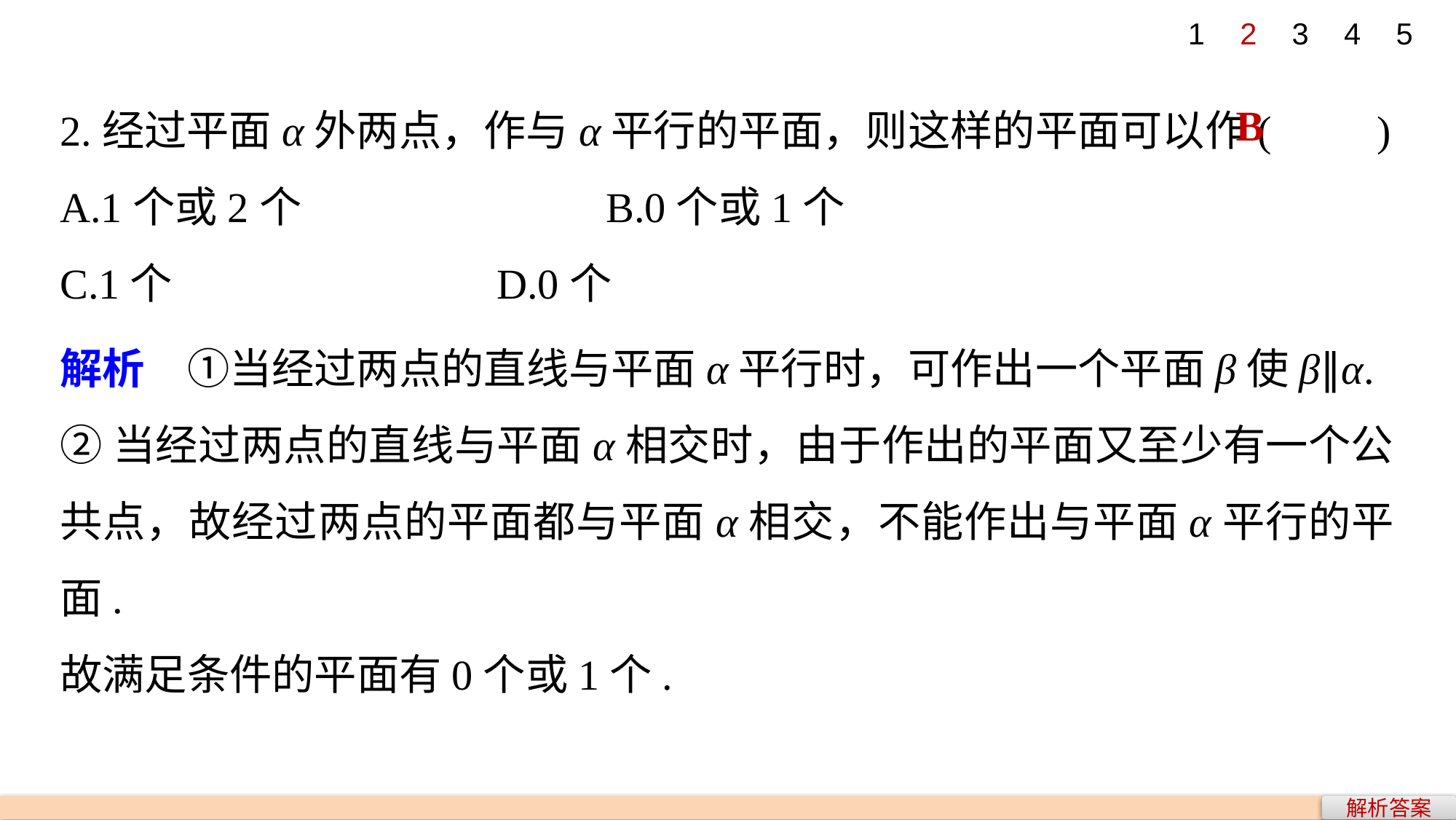

1
2
3
4
5
2.经过平面α外两点，作与α平行的平面，则这样的平面可以作(　　)
A.1个或2个  			B.0个或1个
C.1个  			D.0个
B
解析　①当经过两点的直线与平面α平行时，可作出一个平面β使β∥α.
②当经过两点的直线与平面α相交时，由于作出的平面又至少有一个公共点，故经过两点的平面都与平面α相交，不能作出与平面α平行的平面.
故满足条件的平面有0个或1个.
解析答案